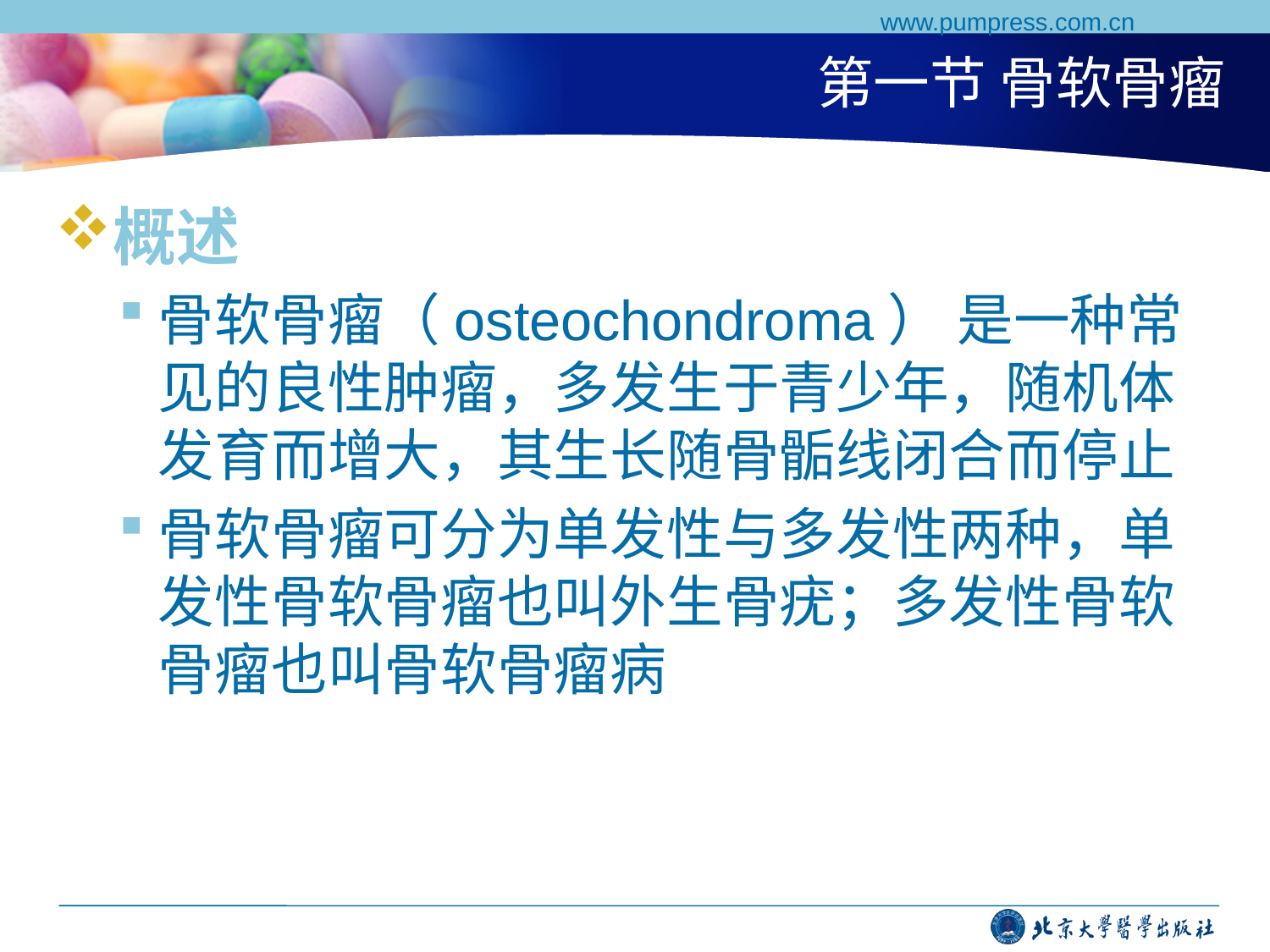

www.pumpress.com.cn
# 第一节 骨软骨瘤
概述
骨软骨瘤（osteochondroma） 是一种常见的良性肿瘤，多发生于青少年，随机体发育而增大，其生长随骨骺线闭合而停止
骨软骨瘤可分为单发性与多发性两种，单发性骨软骨瘤也叫外生骨疣；多发性骨软骨瘤也叫骨软骨瘤病